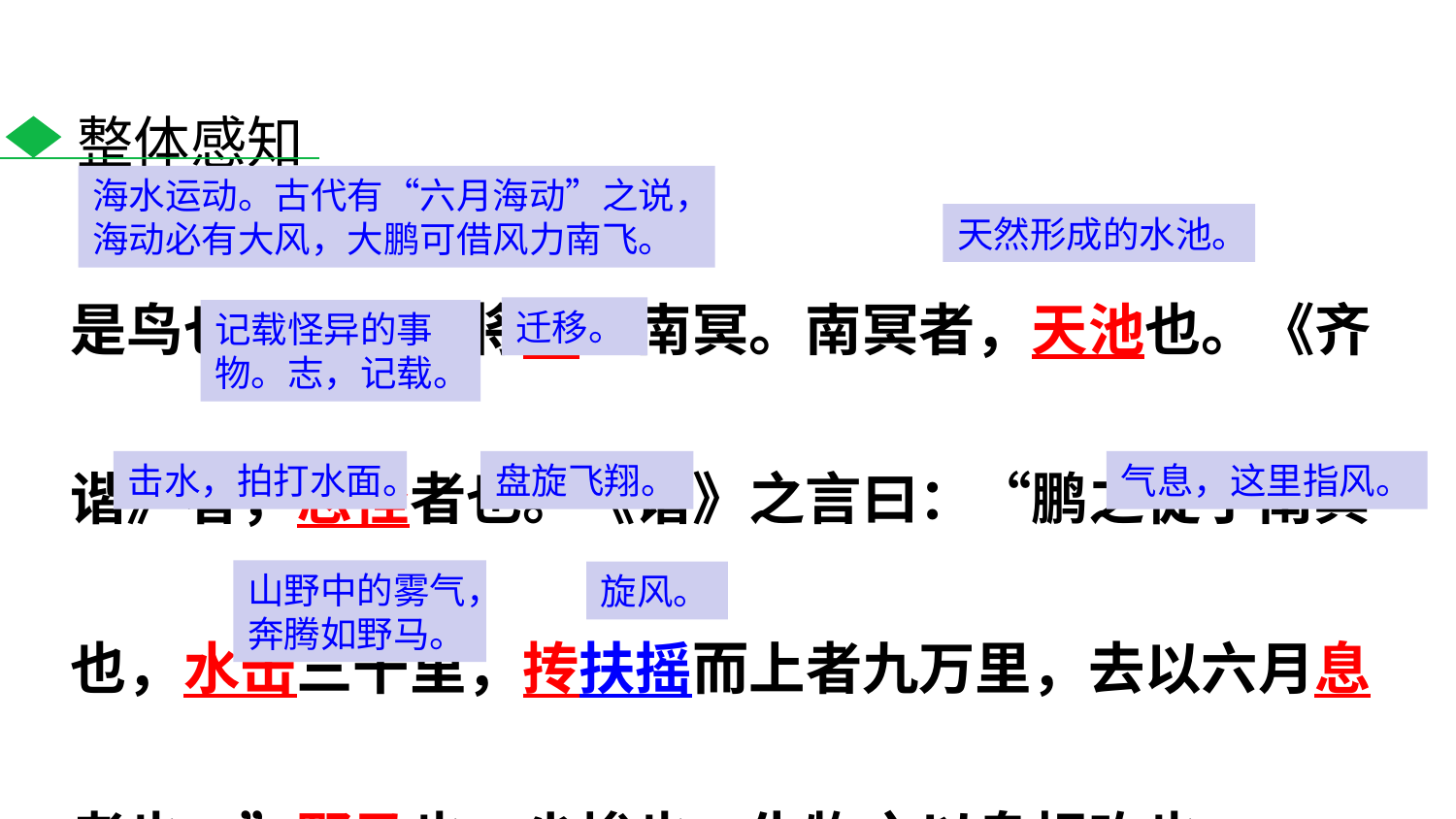

整体感知

海水运动。古代有“六月海动”之说，海动必有大风，大鹏可借风力南飞。
是鸟也，海运则将徙于南冥。南冥者，天池也。《齐谐》者，志怪者也。《谐》之言曰：“鹏之徙于南冥也，水击三千里，抟扶摇而上者九万里，去以六月息者也。”野马也，尘埃也，生物之以息相吹也。
天然形成的水池。
迁移。
记载怪异的事物。志，记载。
击水，拍打水面。
盘旋飞翔。
气息，这里指风。
山野中的雾气，奔腾如野马。
旋风。